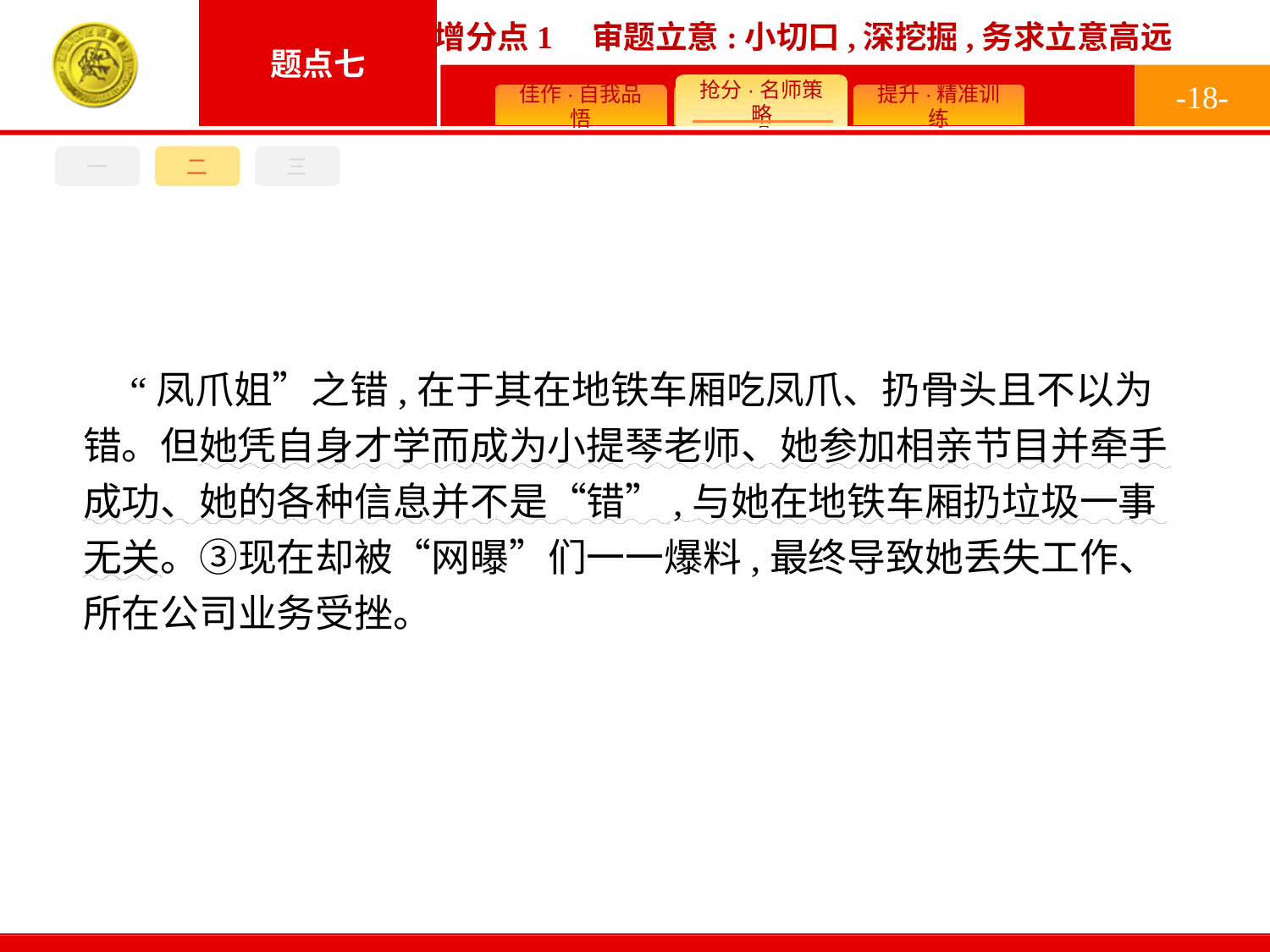

-18-
一
二
三
 “凤爪姐”之错,在于其在地铁车厢吃凤爪、扔骨头且不以为错。但她凭自身才学而成为小提琴老师、她参加相亲节目并牵手成功、她的各种信息并不是“错”,与她在地铁车厢扔垃圾一事无关。③现在却被“网曝”们一一爆料,最终导致她丢失工作、所在公司业务受挫。